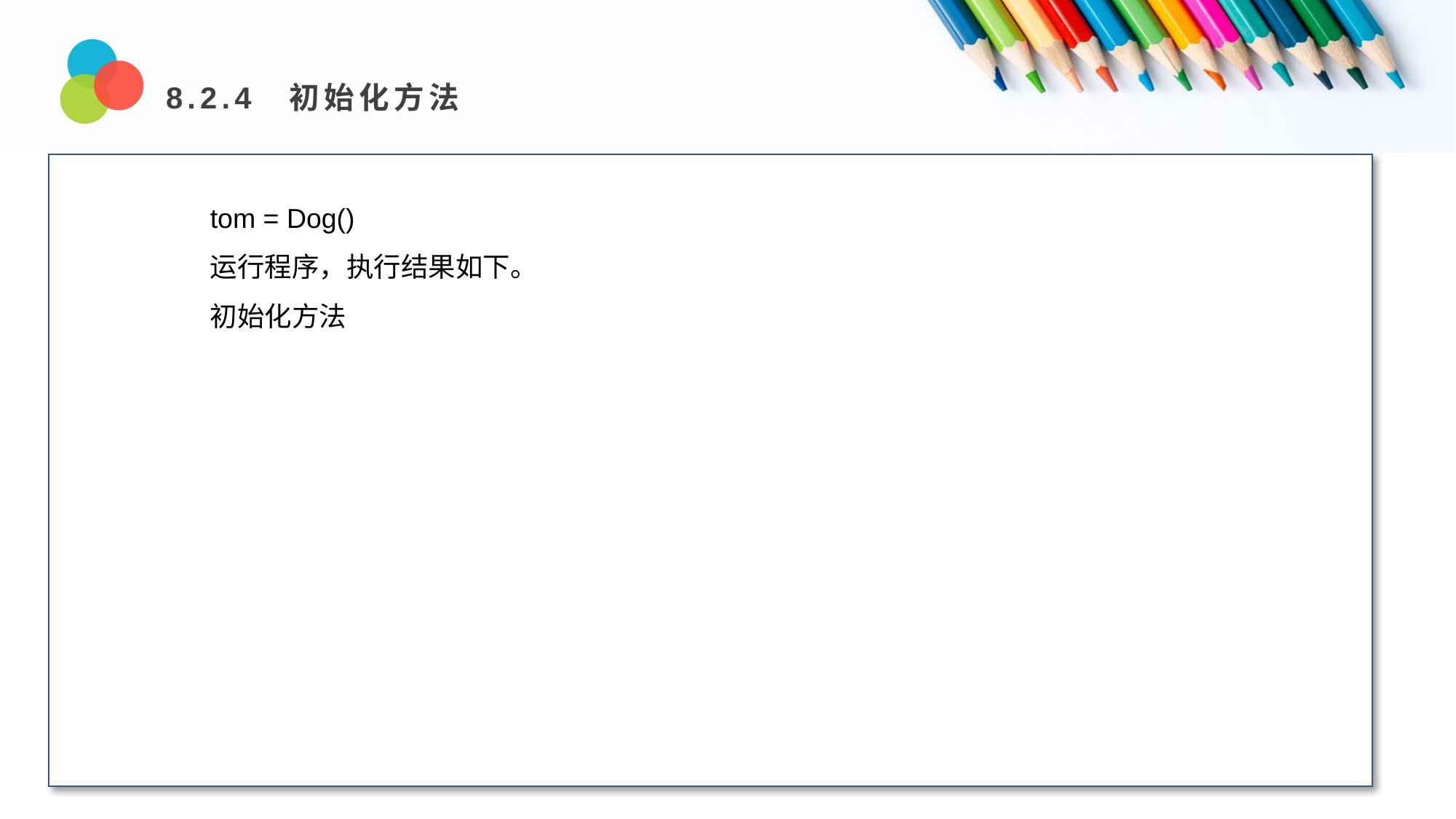

8.2.4  初始化方法
Design and Production
tom = Dog()
运行程序，执行结果如下。
初始化方法